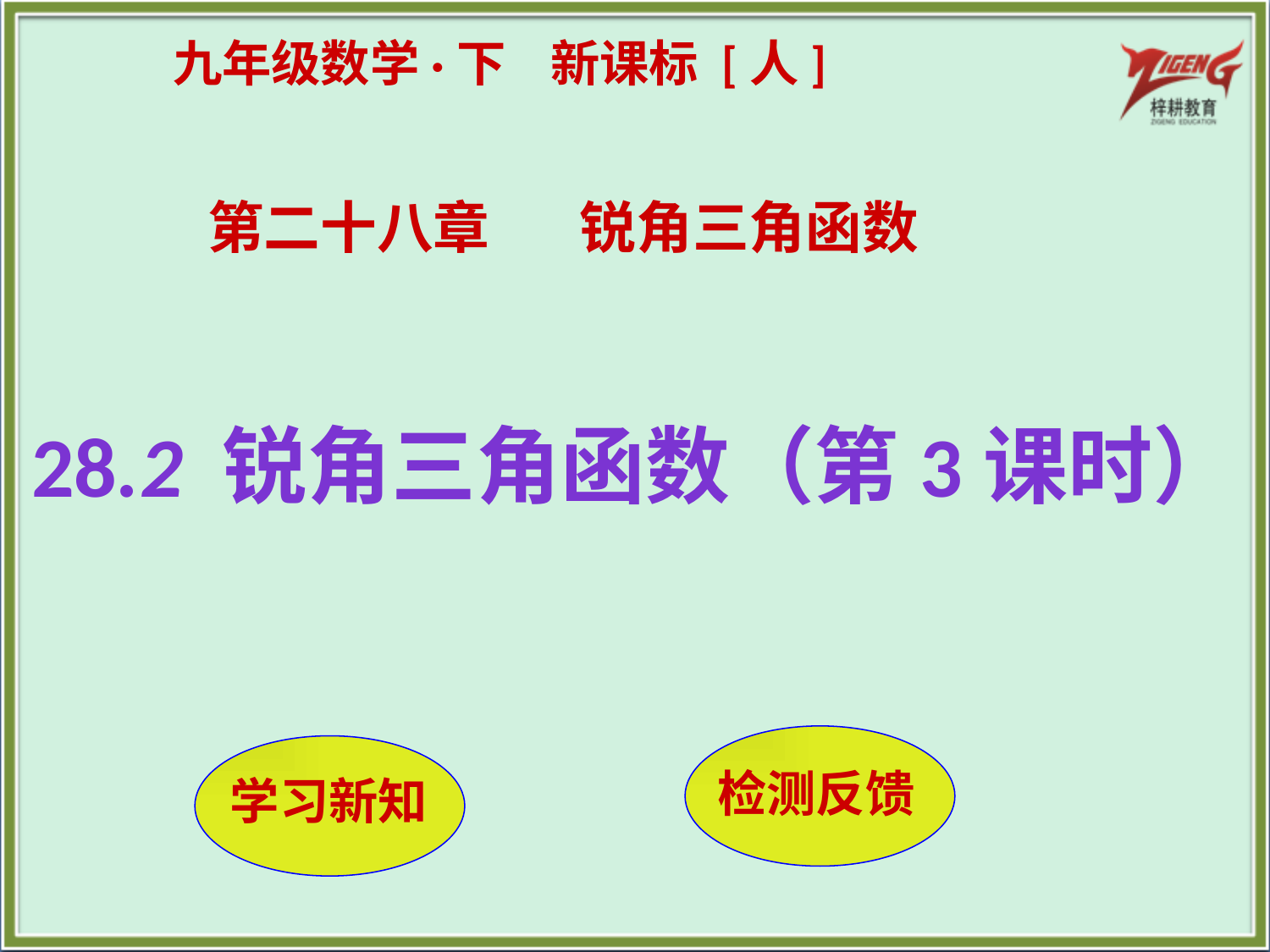

九年级数学·下    新课标 [人]
第二十八章       锐角三角函数
28.2 锐角三角函数（第3课时）

检测反馈

 学习新知